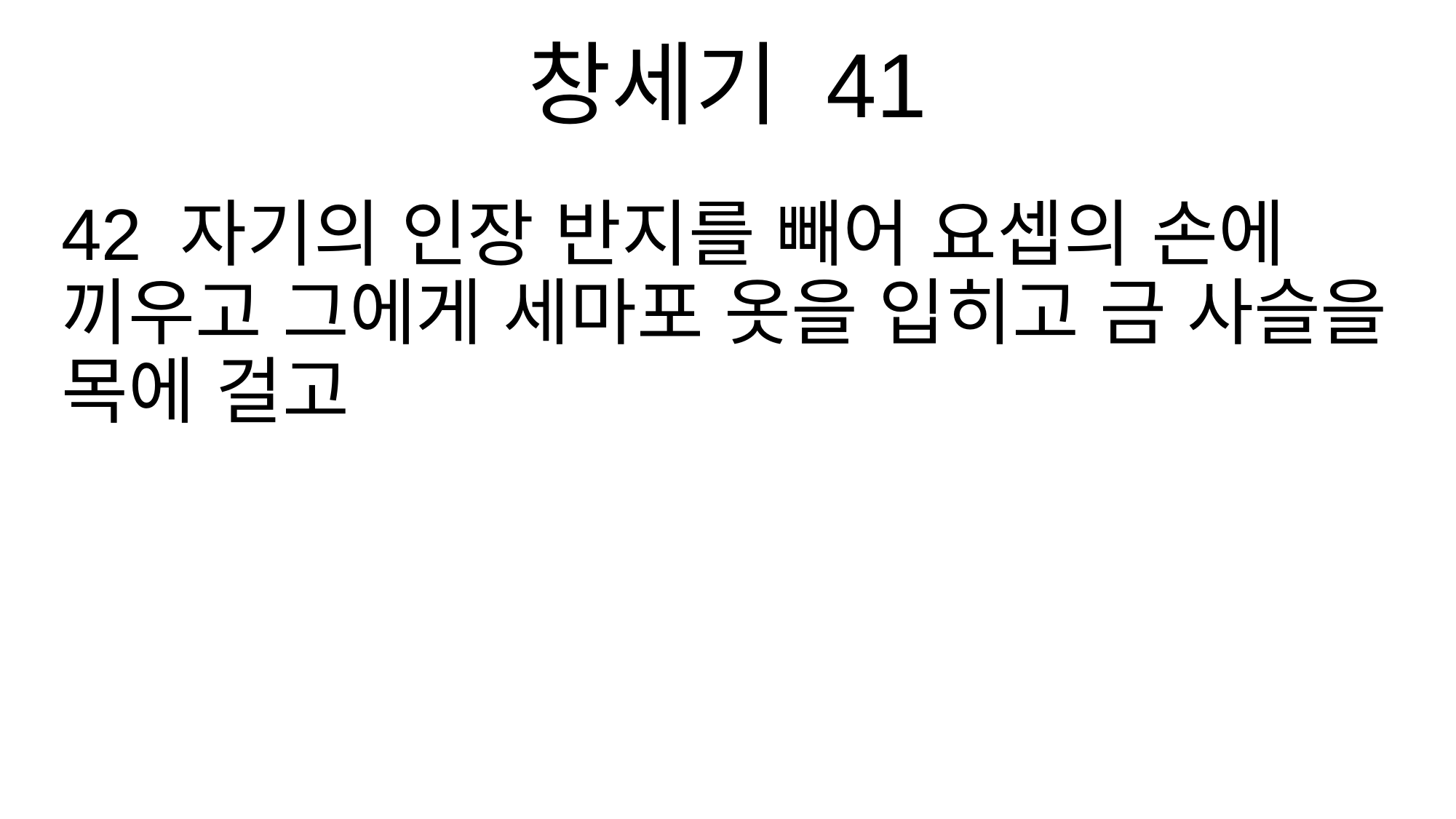

창세기 41
42 자기의 인장 반지를 빼어 요셉의 손에 끼우고 그에게 세마포 옷을 입히고 금 사슬을 목에 걸고